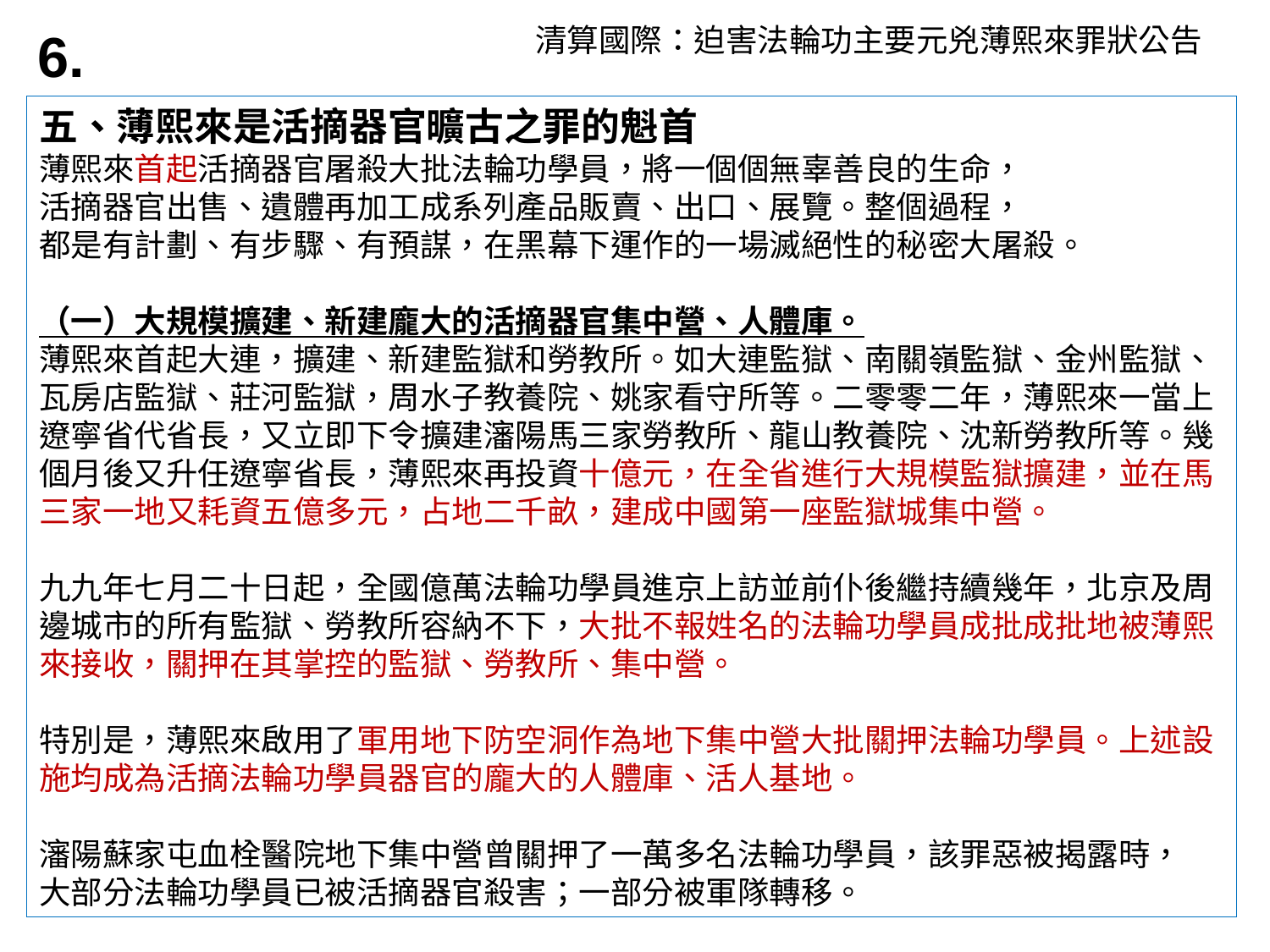

清算國際：迫害法輪功主要元兇薄熙來罪狀公告
6.
五、薄熙來是活摘器官曠古之罪的魁首
薄熙來首起活摘器官屠殺大批法輪功學員，將一個個無辜善良的生命，
活摘器官出售、遺體再加工成系列產品販賣、出口、展覽。整個過程，
都是有計劃、有步驟、有預謀，在黑幕下運作的一場滅絕性的秘密大屠殺。

（一）大規模擴建、新建龐大的活摘器官集中營、人體庫。
薄熙來首起大連，擴建、新建監獄和勞教所。如大連監獄、南關嶺監獄、金州監獄、瓦房店監獄、莊河監獄，周水子教養院、姚家看守所等。二零零二年，薄熙來一當上遼寧省代省長，又立即下令擴建瀋陽馬三家勞教所、龍山教養院、沈新勞教所等。幾個月後又升任遼寧省長，薄熙來再投資十億元，在全省進行大規模監獄擴建，並在馬三家一地又耗資五億多元，占地二千畝，建成中國第一座監獄城集中營。

九九年七月二十日起，全國億萬法輪功學員進京上訪並前仆後繼持續幾年，北京及周邊城市的所有監獄、勞教所容納不下，大批不報姓名的法輪功學員成批成批地被薄熙來接收，關押在其掌控的監獄、勞教所、集中營。

特別是，薄熙來啟用了軍用地下防空洞作為地下集中營大批關押法輪功學員。上述設施均成為活摘法輪功學員器官的龐大的人體庫、活人基地。

瀋陽蘇家屯血栓醫院地下集中營曾關押了一萬多名法輪功學員，該罪惡被揭露時，
大部分法輪功學員已被活摘器官殺害；一部分被軍隊轉移。